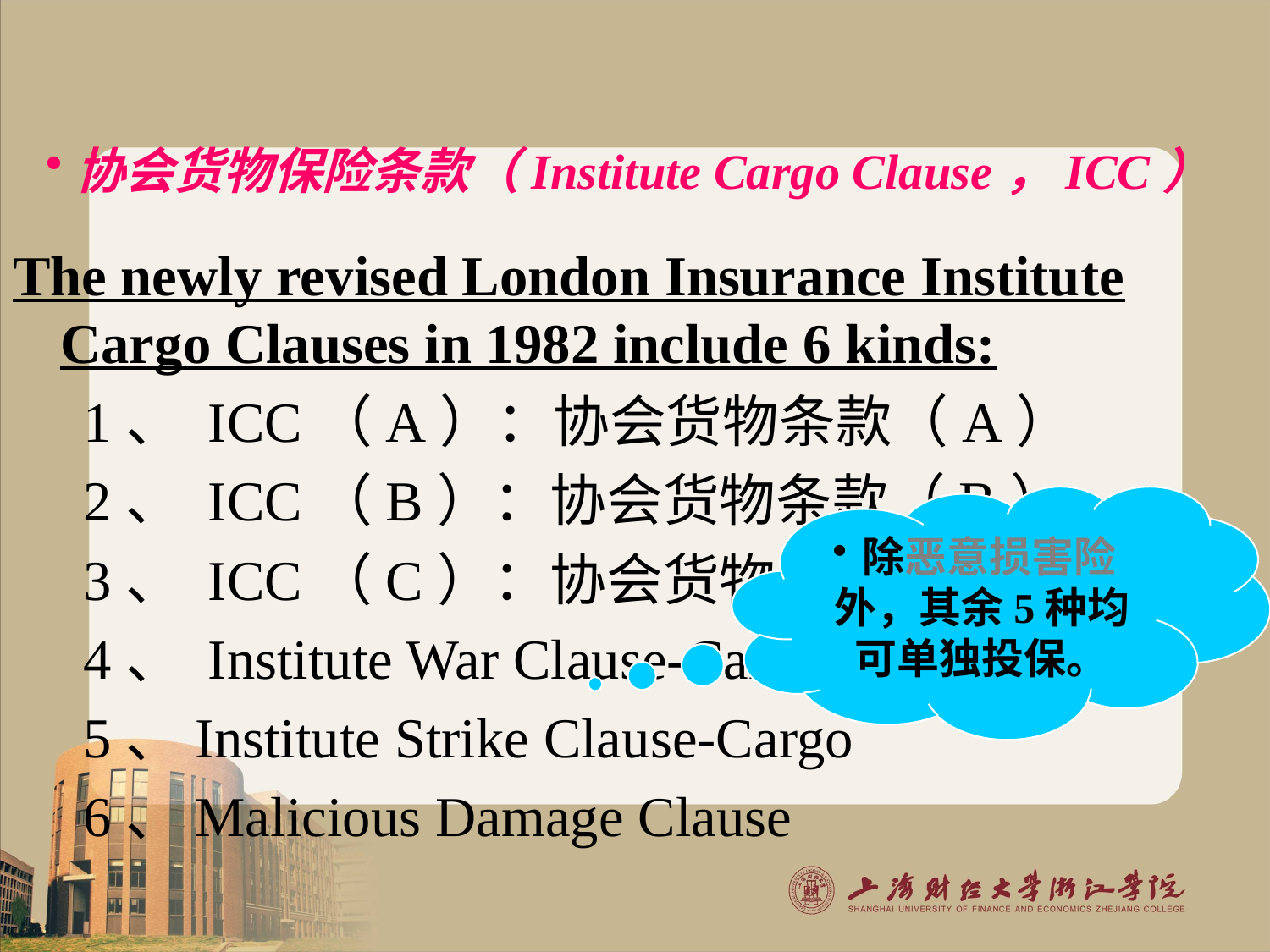

协会货物保险条款（Institute Cargo Clause，ICC）
The newly revised London Insurance Institute Cargo Clauses in 1982 include 6 kinds:
     1、 ICC（A）：协会货物条款（A）
     2、 ICC（B）：协会货物条款（B）
     3、 ICC（C）：协会货物条款（C）
     4、 Institute War Clause-Cargo
     5、Institute Strike Clause-Cargo
     6、Malicious Damage Clause
除恶意损害险外，其余5种均可单独投保。